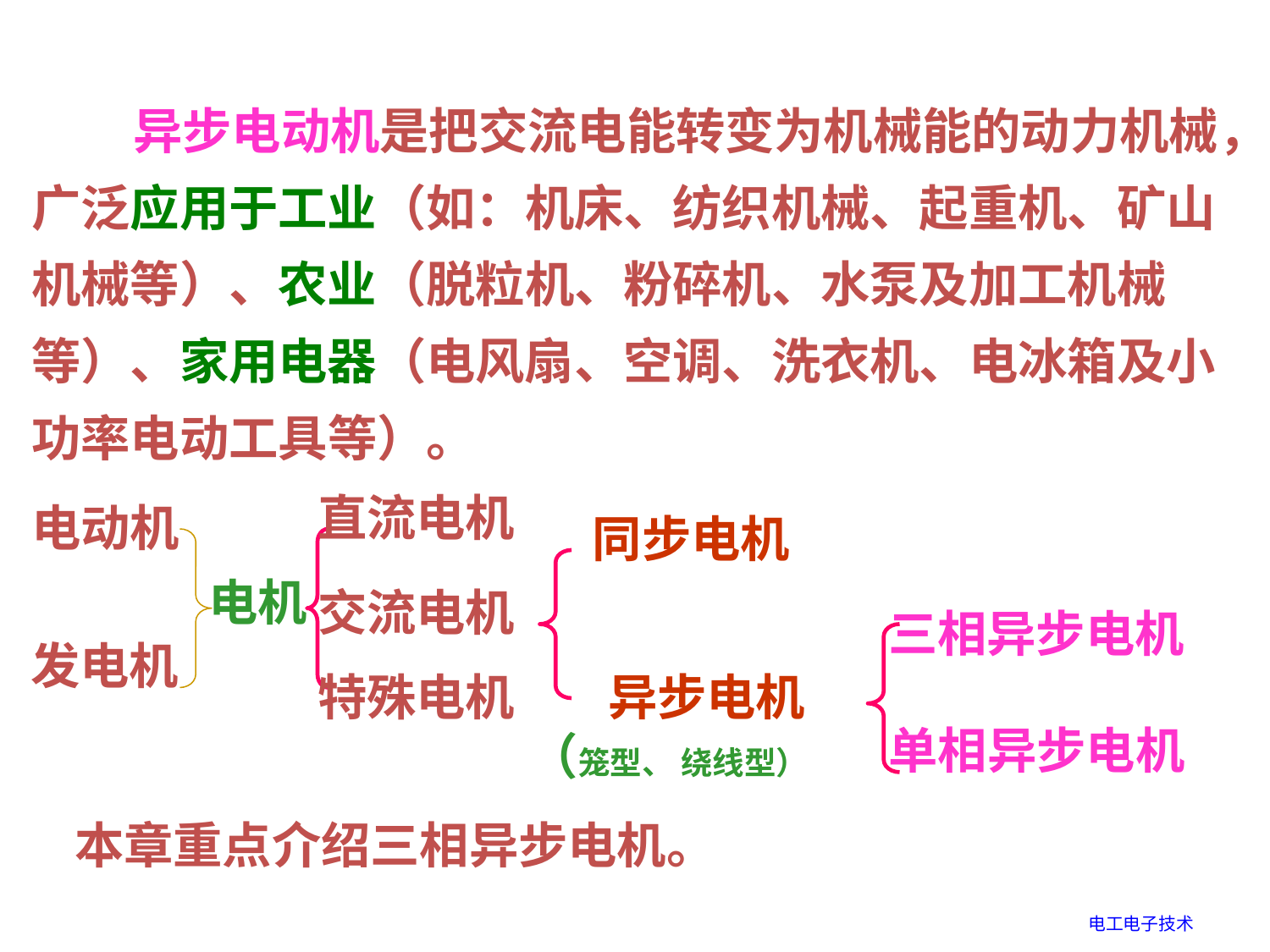

异步电动机是把交流电能转变为机械能的动力机械，广泛应用于工业（如：机床、纺织机械、起重机、矿山机械等）、农业（脱粒机、粉碎机、水泵及加工机械等）、家用电器（电风扇、空调、洗衣机、电冰箱及小功率电动工具等）。
直流电机
电动机
同步电机

电机
交流电机
三相异步电机

发电机
特殊电机
      异步电机
（笼型、 绕线型）
单相异步电机
本章重点介绍三相异步电机。
电工电子技术